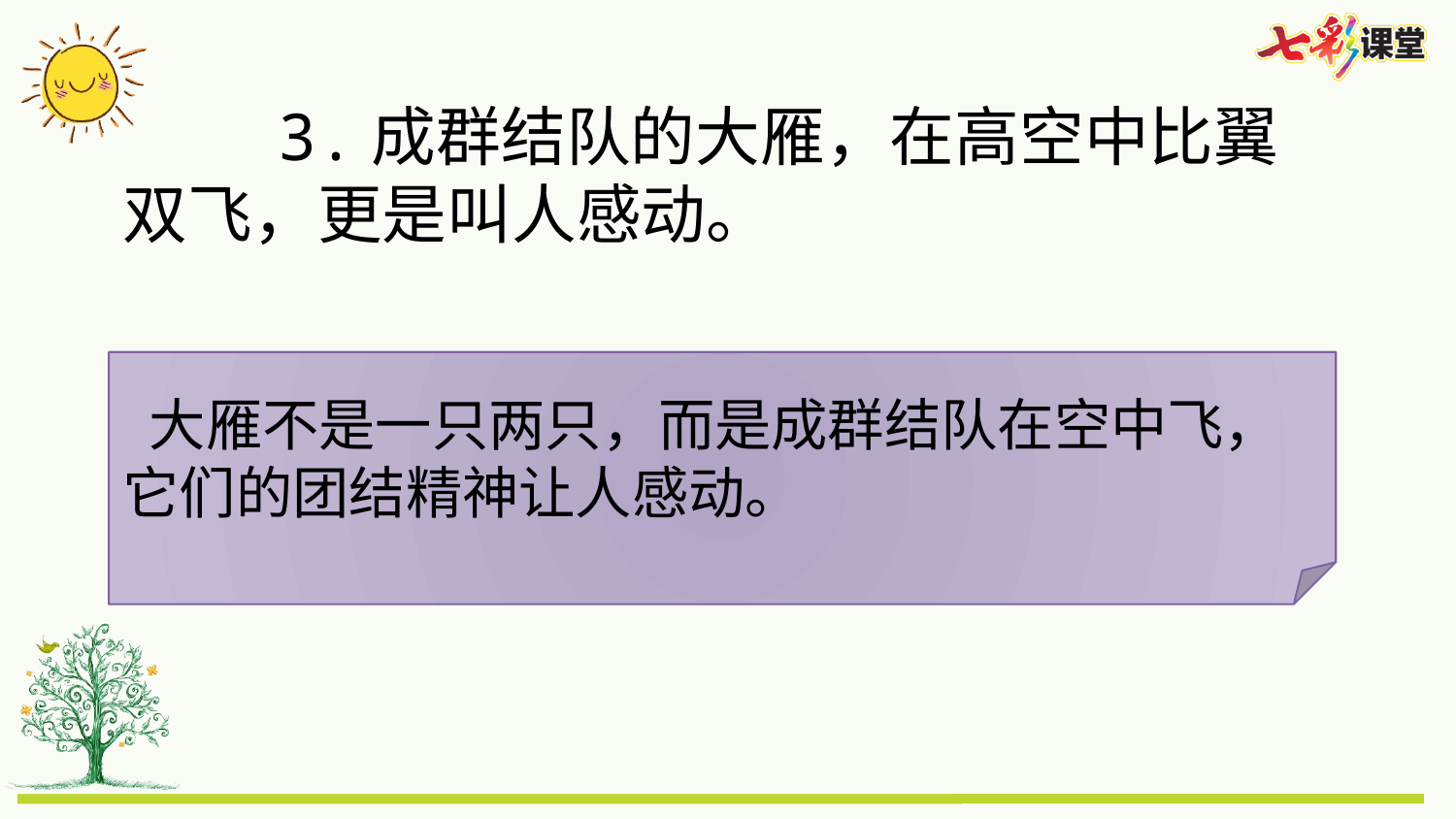

3.成群结队的大雁，在高空中比翼双飞，更是叫人感动。
 大雁不是一只两只，而是成群结队在空中飞，它们的团结精神让人感动。